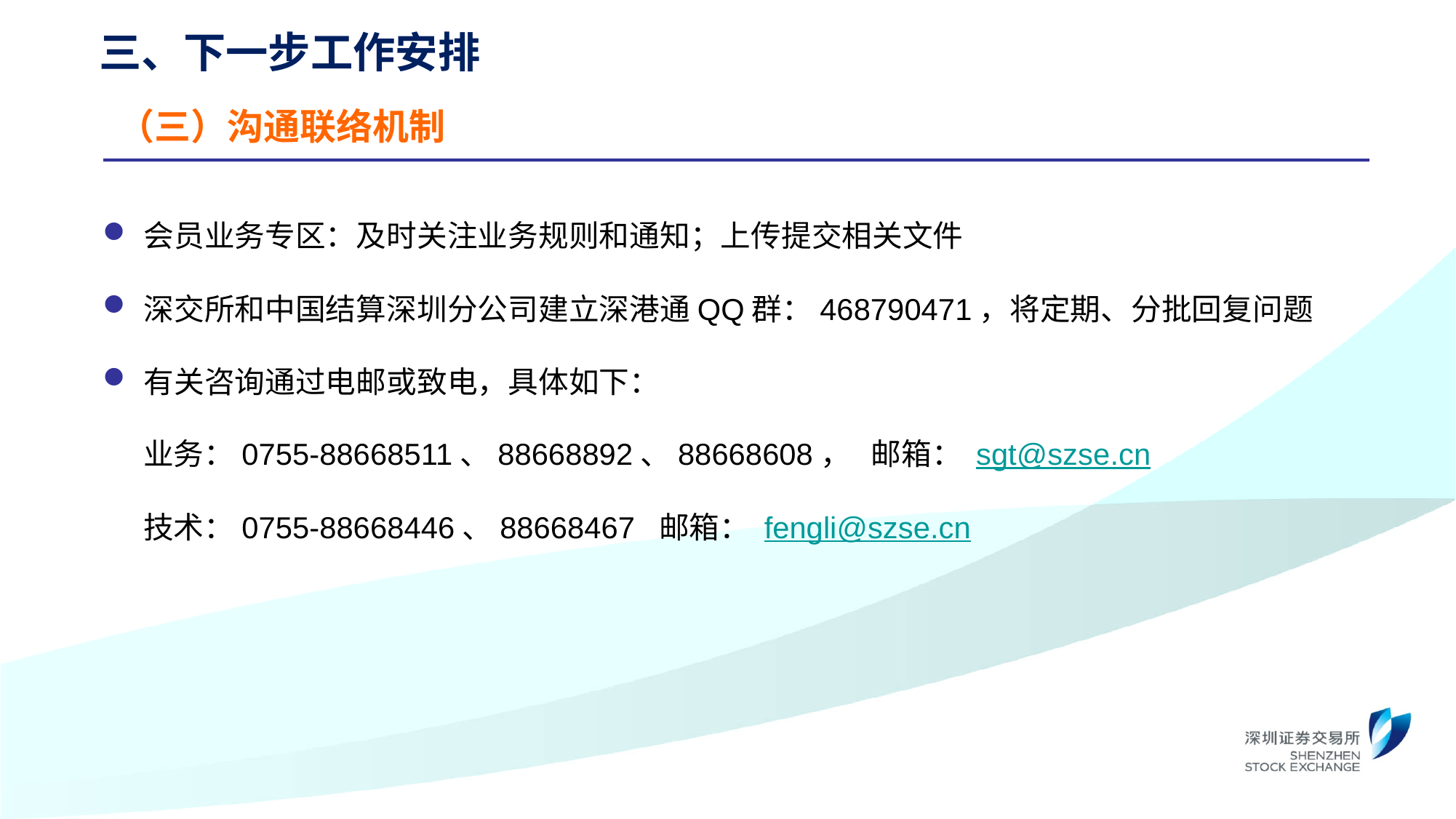

三、下一步工作安排
（三）沟通联络机制

会员业务专区：及时关注业务规则和通知；上传提交相关文件

深交所和中国结算深圳分公司建立深港通QQ群：468790471，将定期、分批回复问题

有关咨询通过电邮或致电，具体如下：

     业务：0755-88668511、88668892、88668608，   邮箱： sgt@szse.cn

     技术：0755-88668446、88668467  邮箱： fengli@szse.cn